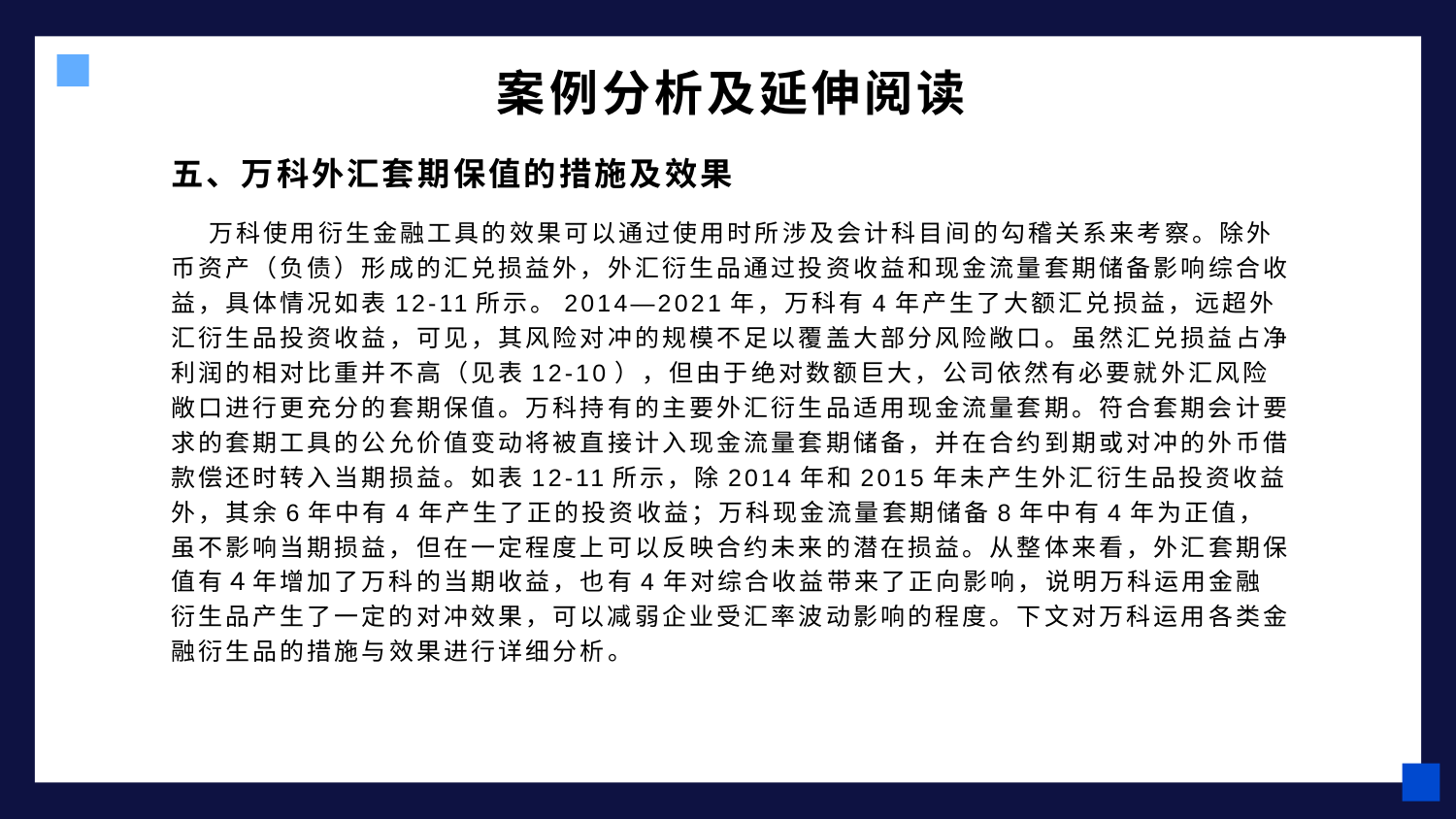

# 案例分析及延伸阅读
五、万科外汇套期保值的措施及效果
万科使用衍生金融工具的效果可以通过使用时所涉及会计科目间的勾稽关系来考察。除外币资产（负债）形成的汇兑损益外，外汇衍生品通过投资收益和现金流量套期储备影响综合收益，具体情况如表12-11所示。2014—2021年，万科有4年产生了大额汇兑损益，远超外汇衍生品投资收益，可见，其风险对冲的规模不足以覆盖大部分风险敞口。虽然汇兑损益占净利润的相对比重并不高（见表12-10），但由于绝对数额巨大，公司依然有必要就外汇风险敞口进行更充分的套期保值。万科持有的主要外汇衍生品适用现金流量套期。符合套期会计要求的套期工具的公允价值变动将被直接计入现金流量套期储备，并在合约到期或对冲的外币借款偿还时转入当期损益。如表12-11所示，除2014年和2015年未产生外汇衍生品投资收益外，其余6年中有4年产生了正的投资收益；万科现金流量套期储备8年中有4年为正值，虽不影响当期损益，但在一定程度上可以反映合约未来的潜在损益。从整体来看，外汇套期保值有４年增加了万科的当期收益，也有4年对综合收益带来了正向影响，说明万科运用金融衍生品产生了一定的对冲效果，可以减弱企业受汇率波动影响的程度。下文对万科运用各类金融衍生品的措施与效果进行详细分析。